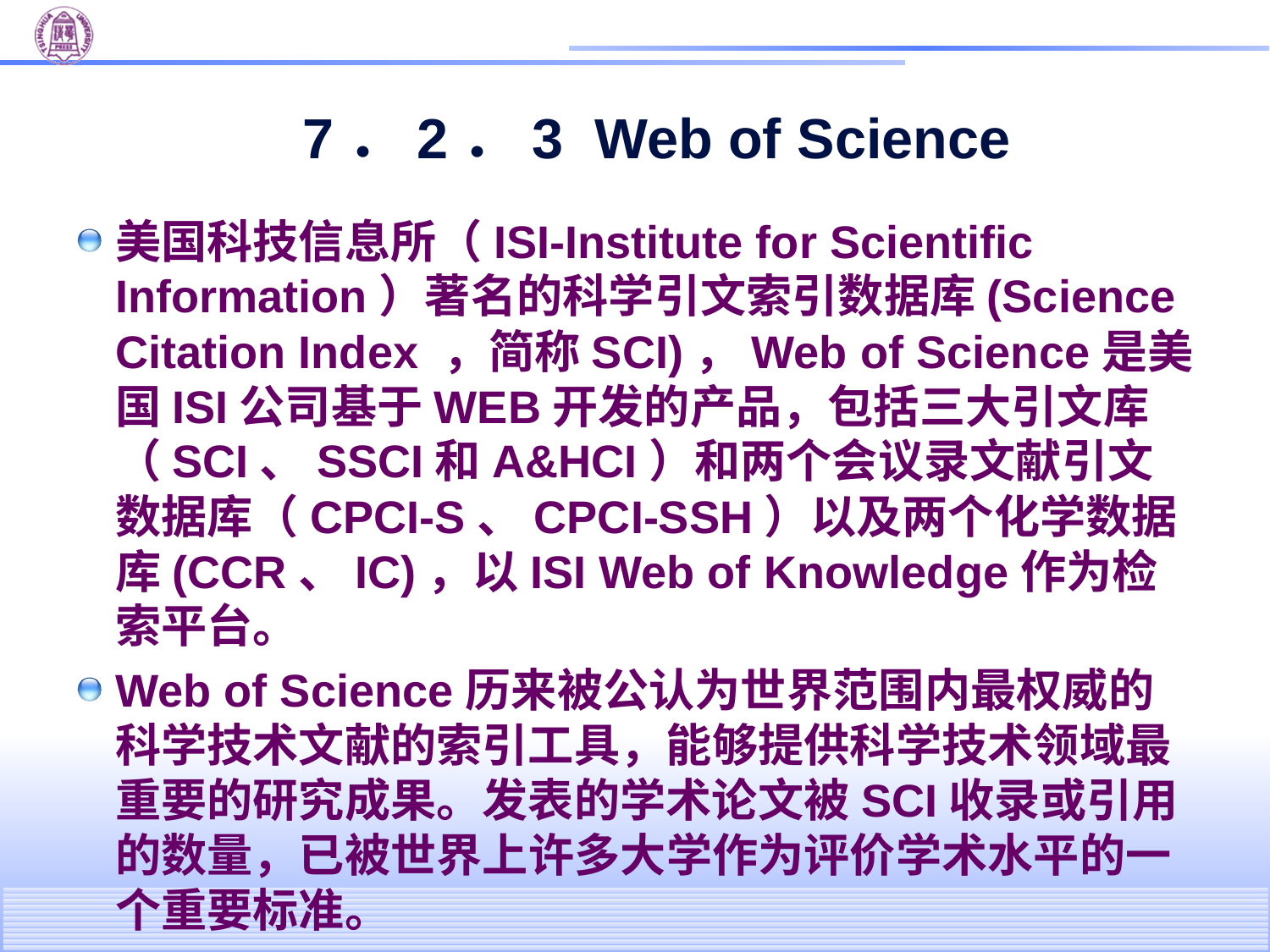

# 7．2．3  Web of Science
美国科技信息所（ISI-Institute for Scientific Information）著名的科学引文索引数据库(Science Citation Index ，简称SCI)，Web of Science是美国ISI公司基于WEB开发的产品，包括三大引文库（SCI、SSCI和A&HCI）和两个会议录文献引文数据库（CPCI-S、CPCI-SSH）以及两个化学数据库(CCR、IC)，以ISI Web of Knowledge作为检索平台。
Web of Science历来被公认为世界范围内最权威的科学技术文献的索引工具，能够提供科学技术领域最重要的研究成果。发表的学术论文被SCI收录或引用的数量，已被世界上许多大学作为评价学术水平的一个重要标准。